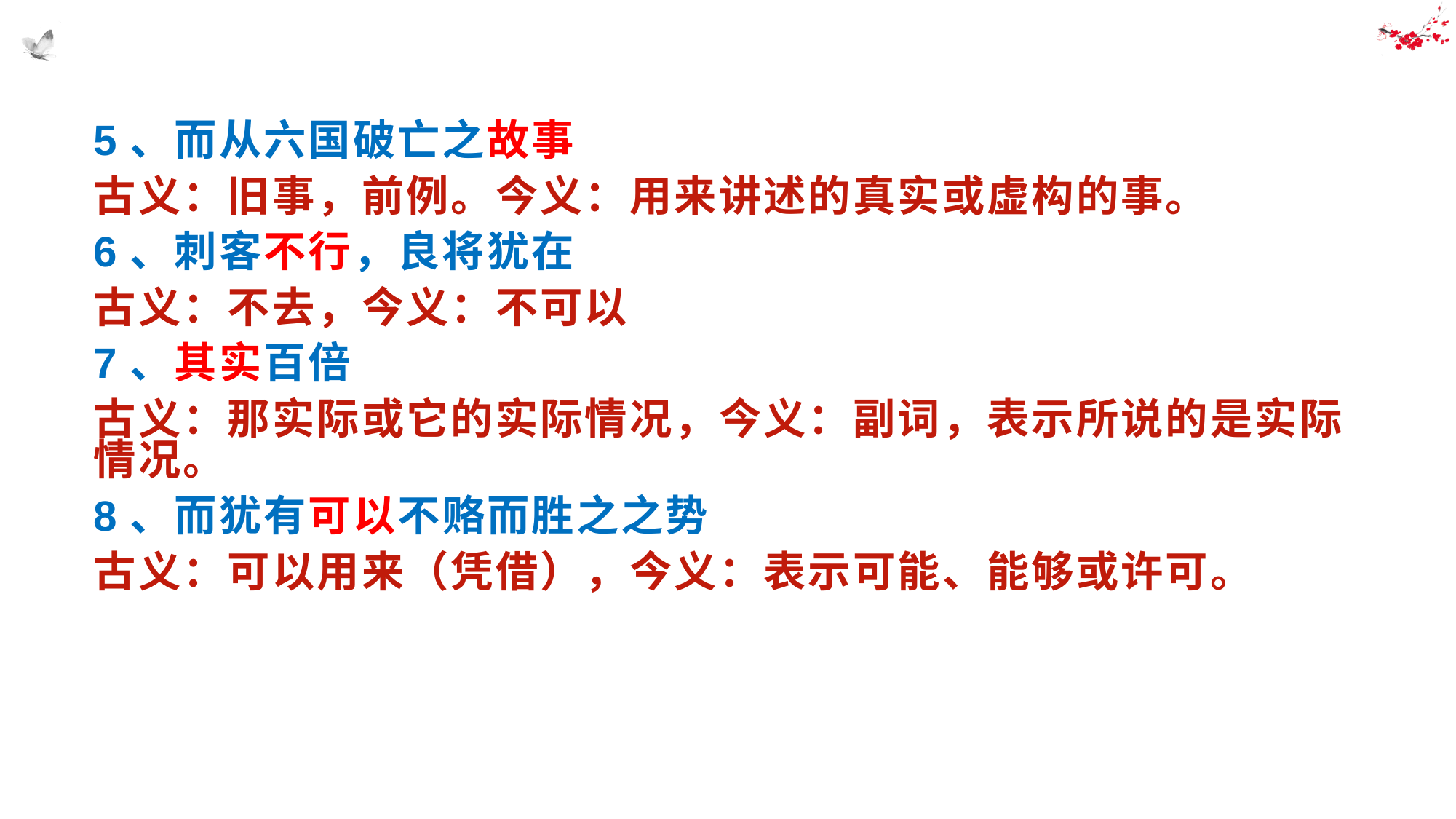

5、而从六国破亡之故事
古义：旧事，前例。今义：用来讲述的真实或虚构的事。
6、刺客不行，良将犹在
古义：不去，今义：不可以
7、其实百倍
古义：那实际或它的实际情况，今义：副词，表示所说的是实际情况。
8、而犹有可以不赂而胜之之势
古义：可以用来（凭借），今义：表示可能、能够或许可。